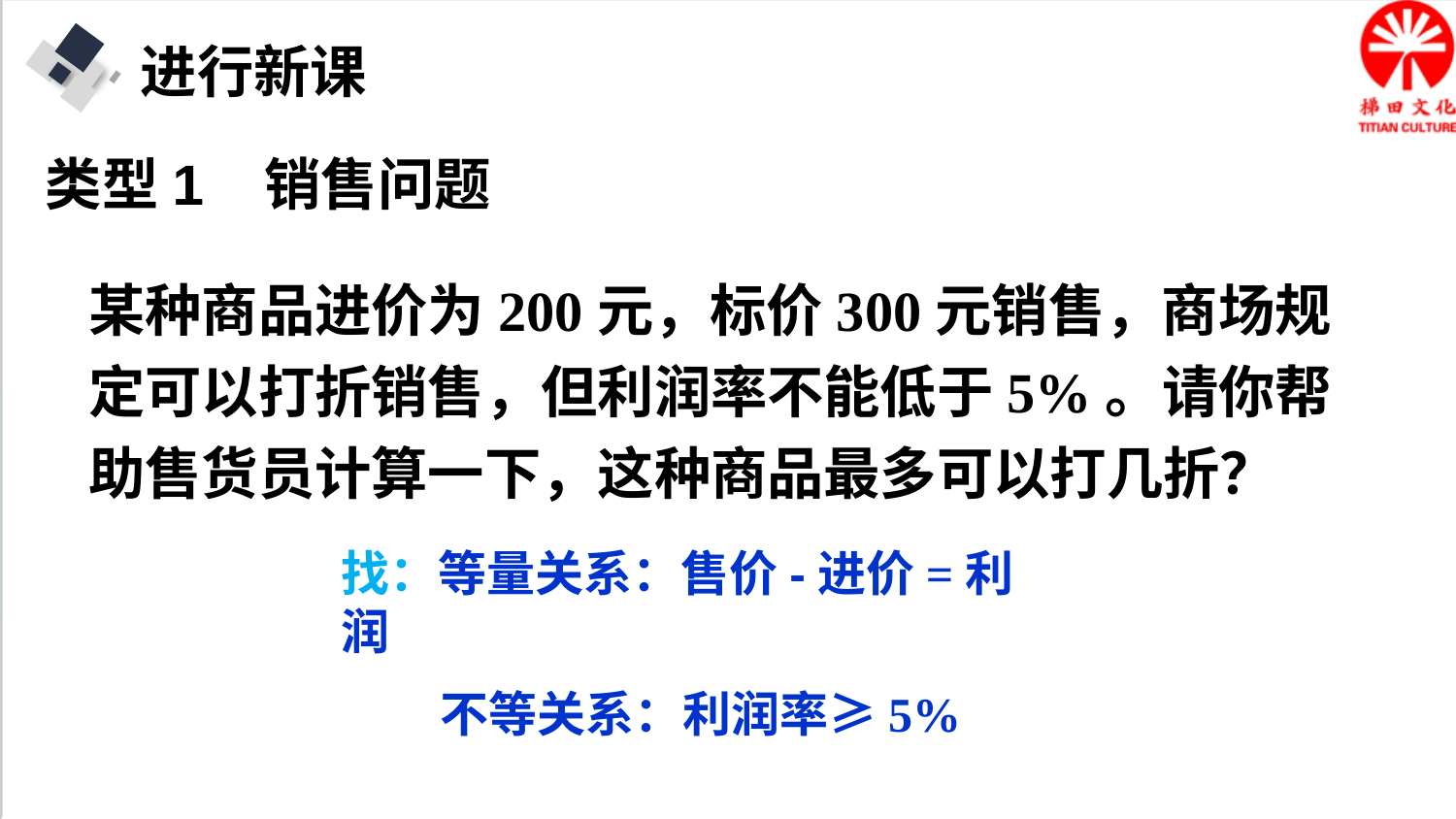

进行新课
类型1   销售问题
某种商品进价为200元，标价300元销售，商场规定可以打折销售，但利润率不能低于5%。请你帮助售货员计算一下，这种商品最多可以打几折？
找：等量关系：售价-进价=利润
        不等关系：利润率≥5%